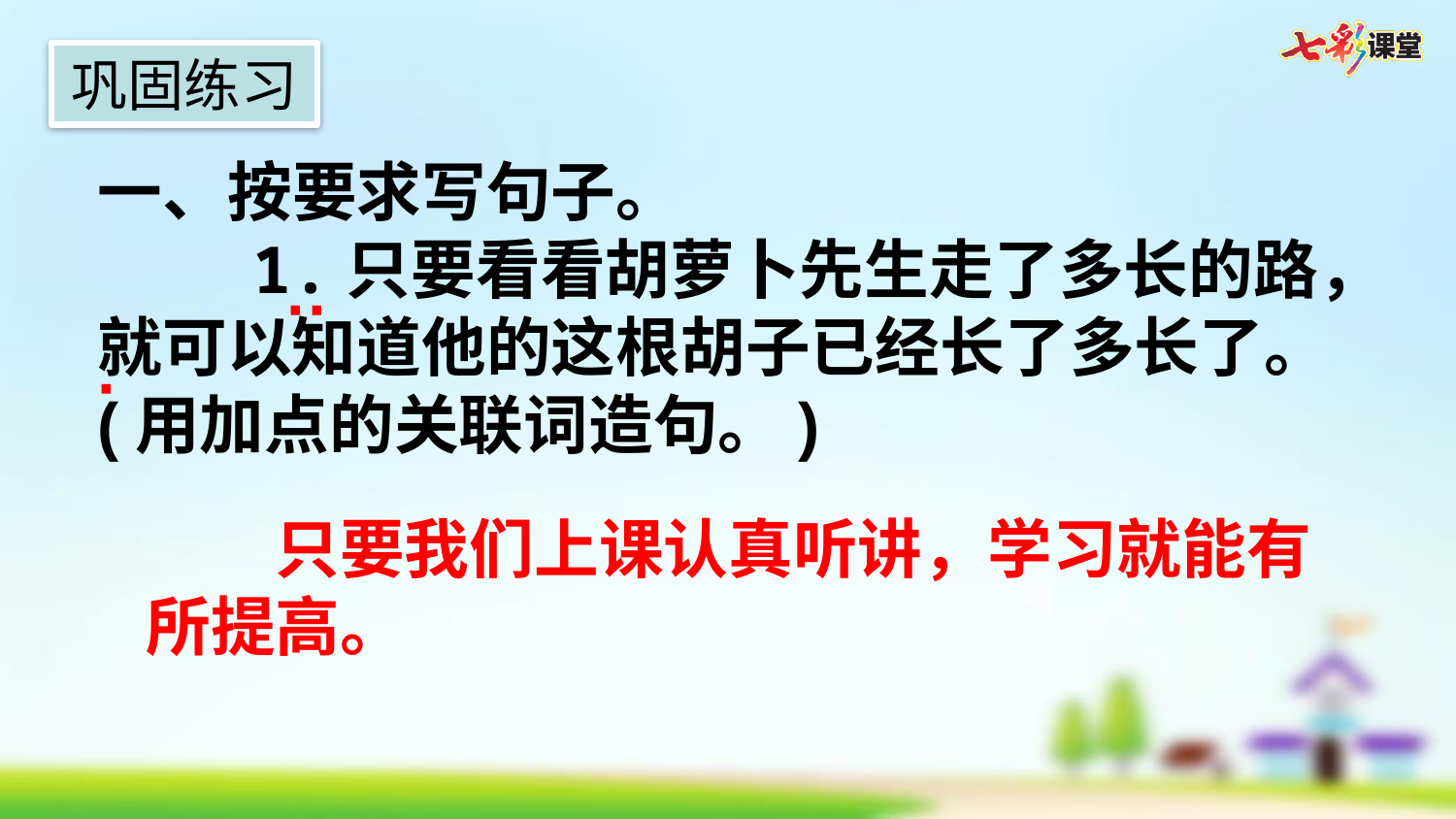

巩固练习
一、按要求写句子。
    1.只要看看胡萝卜先生走了多长的路，就可以知道他的这根胡子已经长了多长了。(用加点的关联词造句。)
··
·
只要我们上课认真听讲，学习就能有所提高。